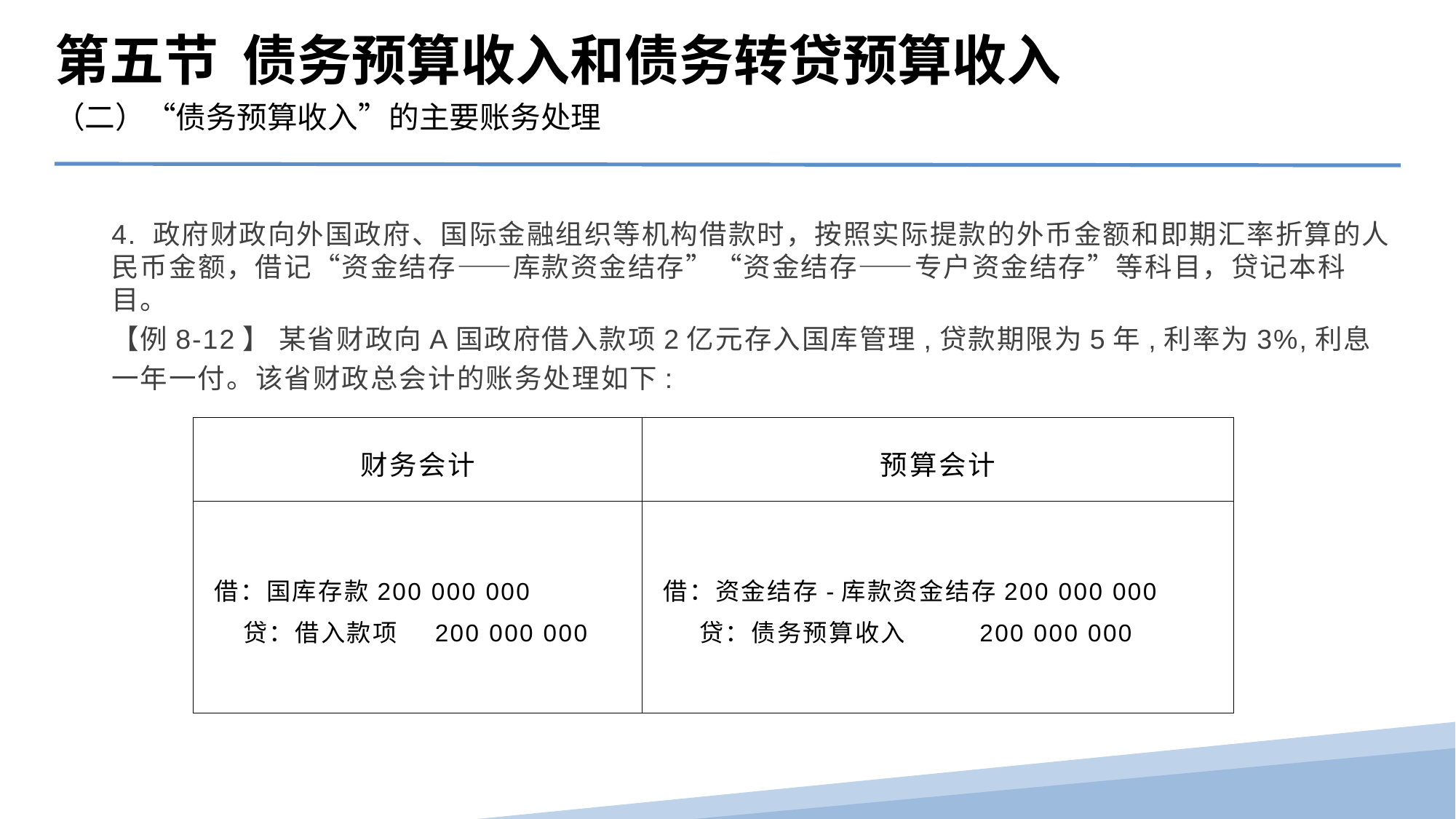

第五节  债务预算收入和债务转贷预算收入
（二）“债务预算收入”的主要账务处理
4. 政府财政向外国政府、国际金融组织等机构借款时，按照实际提款的外币金额和即期汇率折算的人民币金额，借记“资金结存――库款资金结存”“资金结存――专户资金结存”等科目，贷记本科目。
【例8-12】 某省财政向A国政府借入款项2亿元存入国库管理,贷款期限为5年,利率为3%,利息一年一付。该省财政总会计的账务处理如下:
| 财务会计 | 预算会计 |
| --- | --- |
| 借：国库存款200 000 000 贷：借入款项 200 000 000 | 借：资金结存-库款资金结存200 000 000 贷：债务预算收入 200 000 000 |